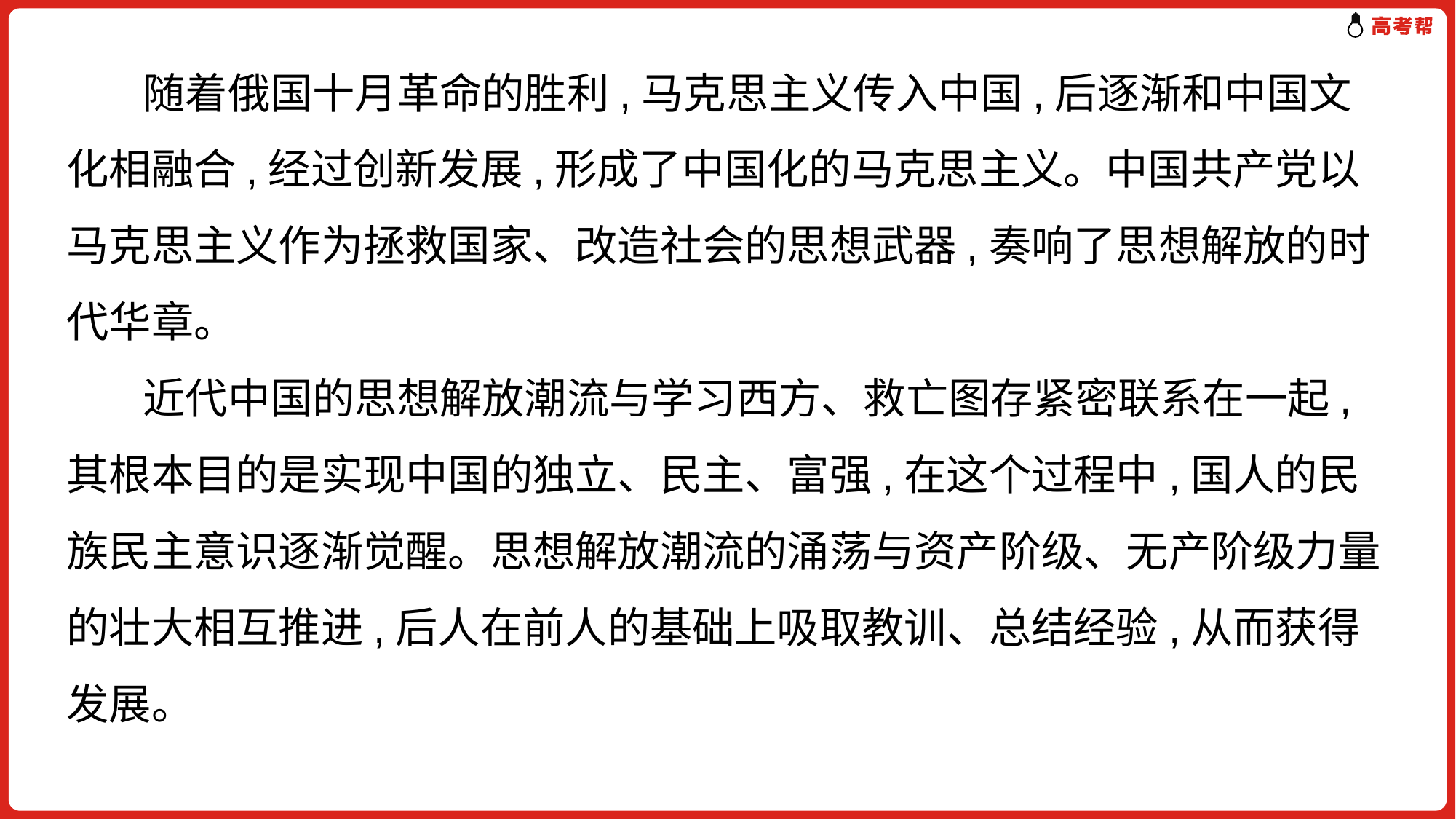

随着俄国十月革命的胜利,马克思主义传入中国,后逐渐和中国文化相融合,经过创新发展,形成了中国化的马克思主义。中国共产党以马克思主义作为拯救国家、改造社会的思想武器,奏响了思想解放的时代华章。
       近代中国的思想解放潮流与学习西方、救亡图存紧密联系在一起,其根本目的是实现中国的独立、民主、富强,在这个过程中,国人的民族民主意识逐渐觉醒。思想解放潮流的涌荡与资产阶级、无产阶级力量的壮大相互推进,后人在前人的基础上吸取教训、总结经验,从而获得发展。